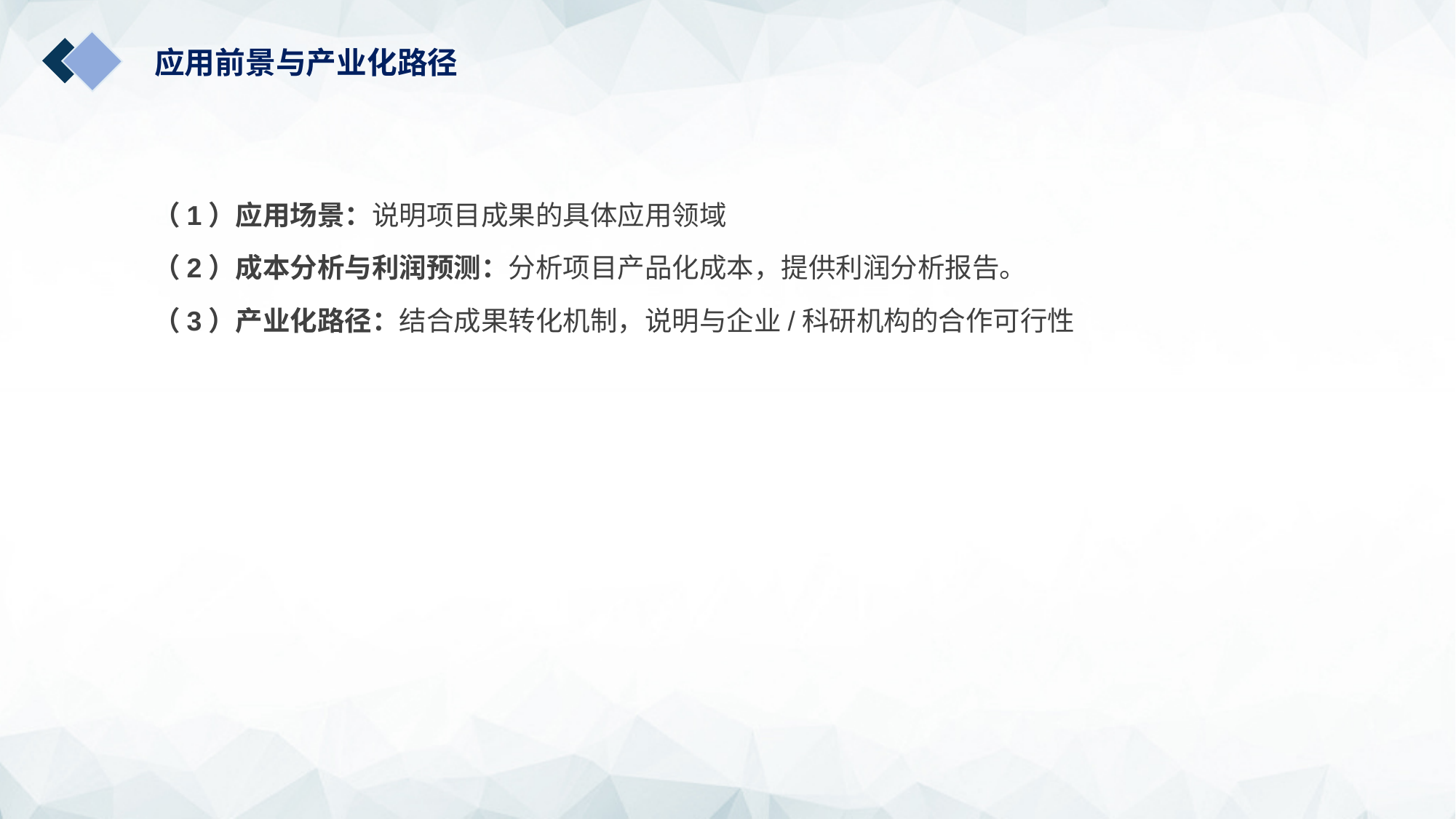

应用前景与产业化路径

（1）应用场景：说明项目成果的具体应用领域
（2）成本分析与利润预测：分析项目产品化成本，提供利润分析报告。
（3）产业化路径：结合成果转化机制，说明与企业/科研机构的合作可行性